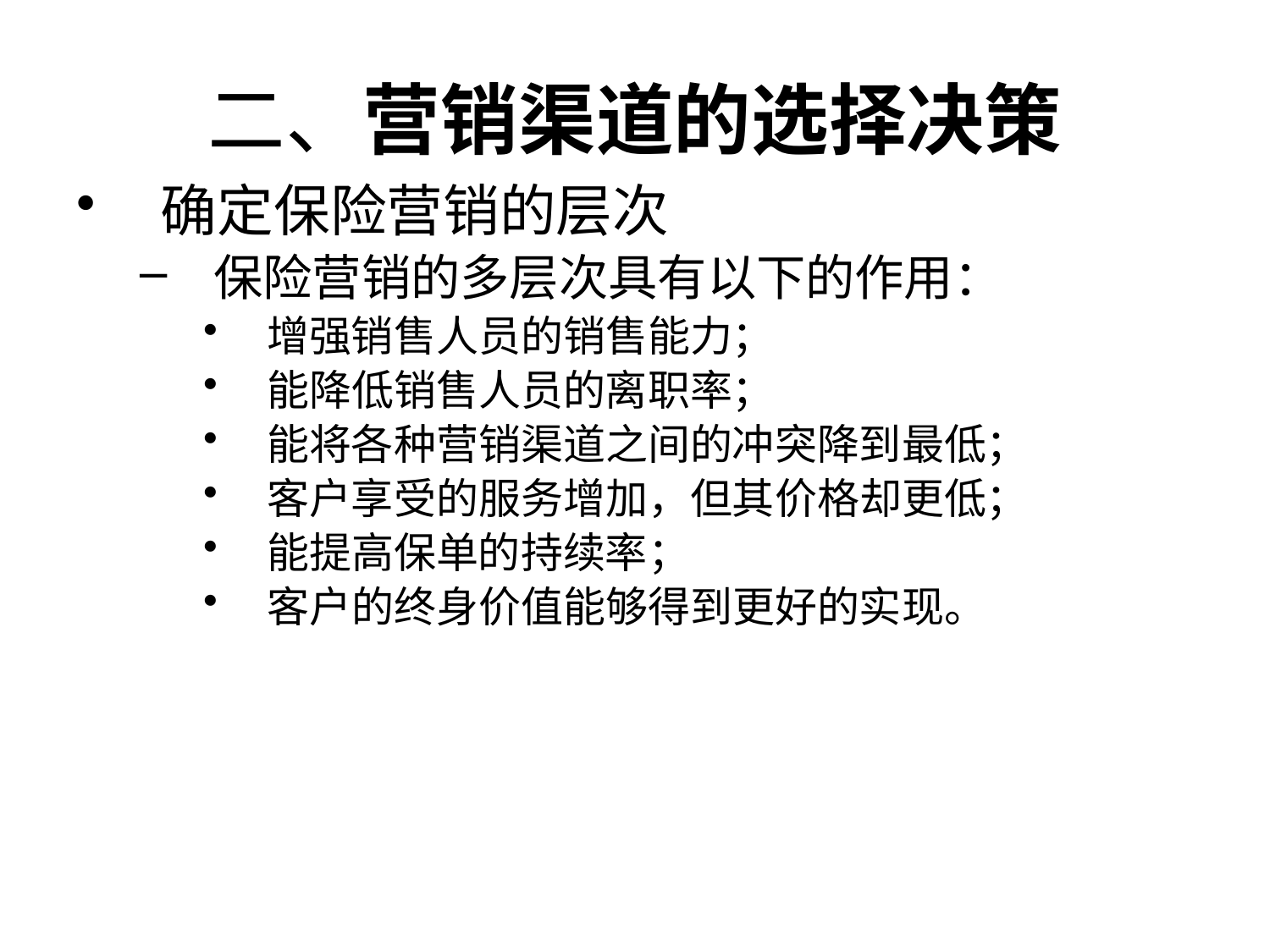

# 二、营销渠道的选择决策
确定保险营销的层次
保险营销的多层次具有以下的作用：
增强销售人员的销售能力；
能降低销售人员的离职率；
能将各种营销渠道之间的冲突降到最低；
客户享受的服务增加，但其价格却更低；
能提高保单的持续率；
客户的终身价值能够得到更好的实现。